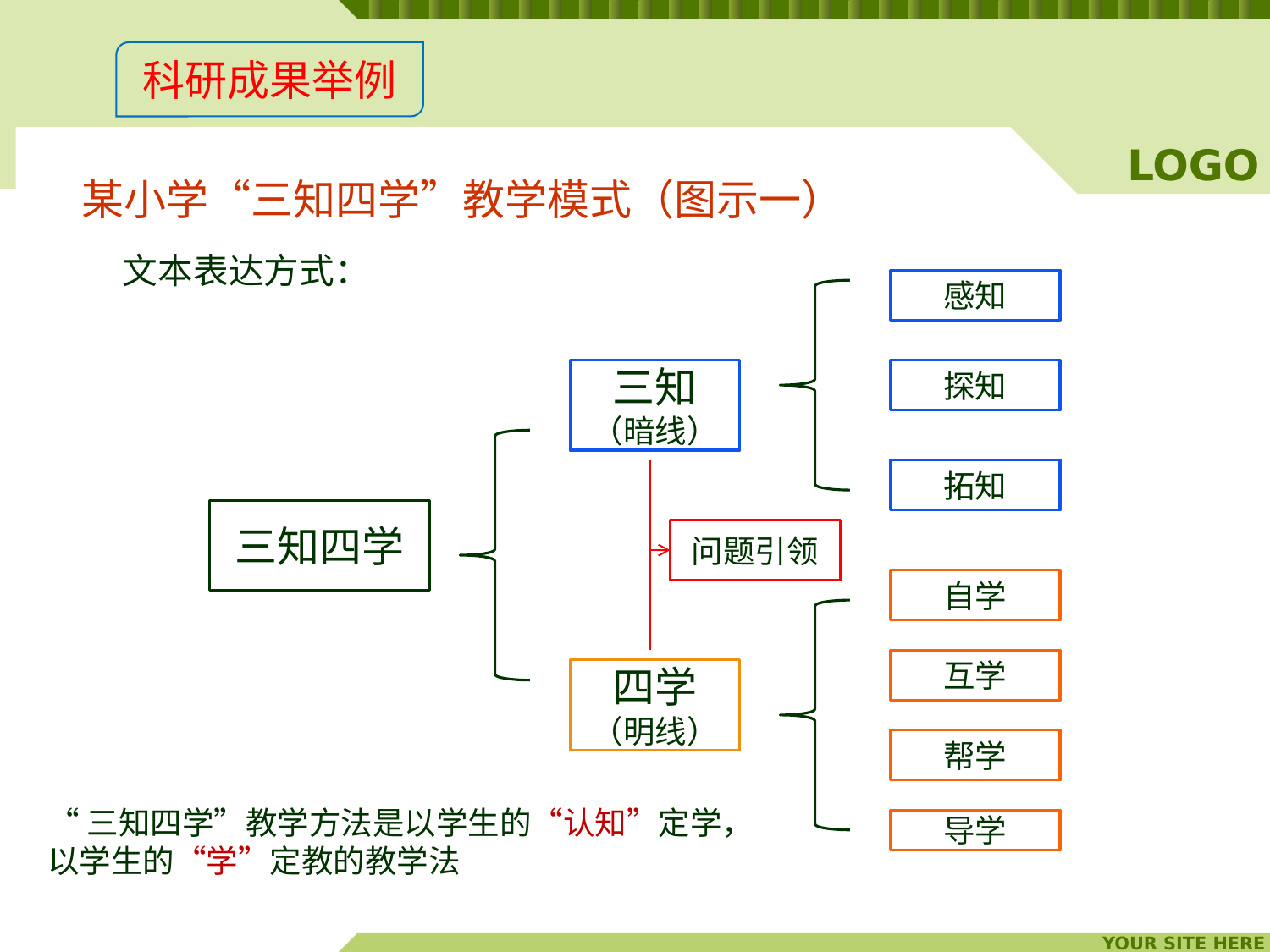

科研成果举例

          某小学“三知四学”教学模式（图示一）
            文本表达方式：
感知

三知
（暗线）
探知

拓知
三知四学
问题引领
自学

互学
四学
（明线）
帮学
导学
“三知四学”教学方法是以学生的“认知”定学，
以学生的“学”定教的教学法